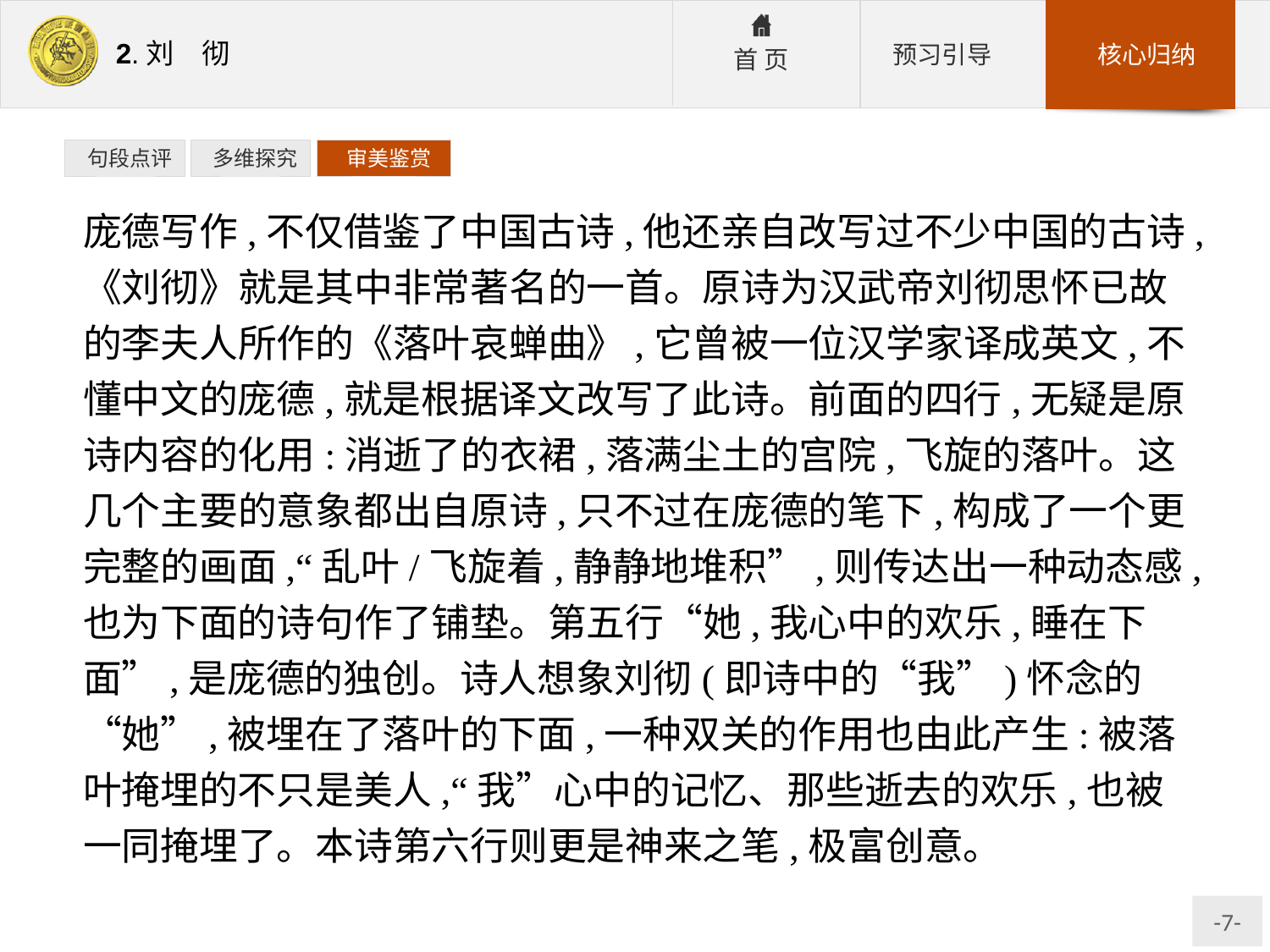

句段点评
 多维探究
 审美鉴赏
庞德写作,不仅借鉴了中国古诗,他还亲自改写过不少中国的古诗,《刘彻》就是其中非常著名的一首。原诗为汉武帝刘彻思怀已故的李夫人所作的《落叶哀蝉曲》,它曾被一位汉学家译成英文,不懂中文的庞德,就是根据译文改写了此诗。前面的四行,无疑是原诗内容的化用:消逝了的衣裙,落满尘土的宫院,飞旋的落叶。这几个主要的意象都出自原诗,只不过在庞德的笔下,构成了一个更完整的画面,“乱叶/飞旋着,静静地堆积”,则传达出一种动态感,也为下面的诗句作了铺垫。第五行“她,我心中的欢乐,睡在下面”,是庞德的独创。诗人想象刘彻(即诗中的“我”)怀念的“她”,被埋在了落叶的下面,一种双关的作用也由此产生:被落叶掩埋的不只是美人,“我”心中的记忆、那些逝去的欢乐,也被一同掩埋了。本诗第六行则更是神来之笔,极富创意。